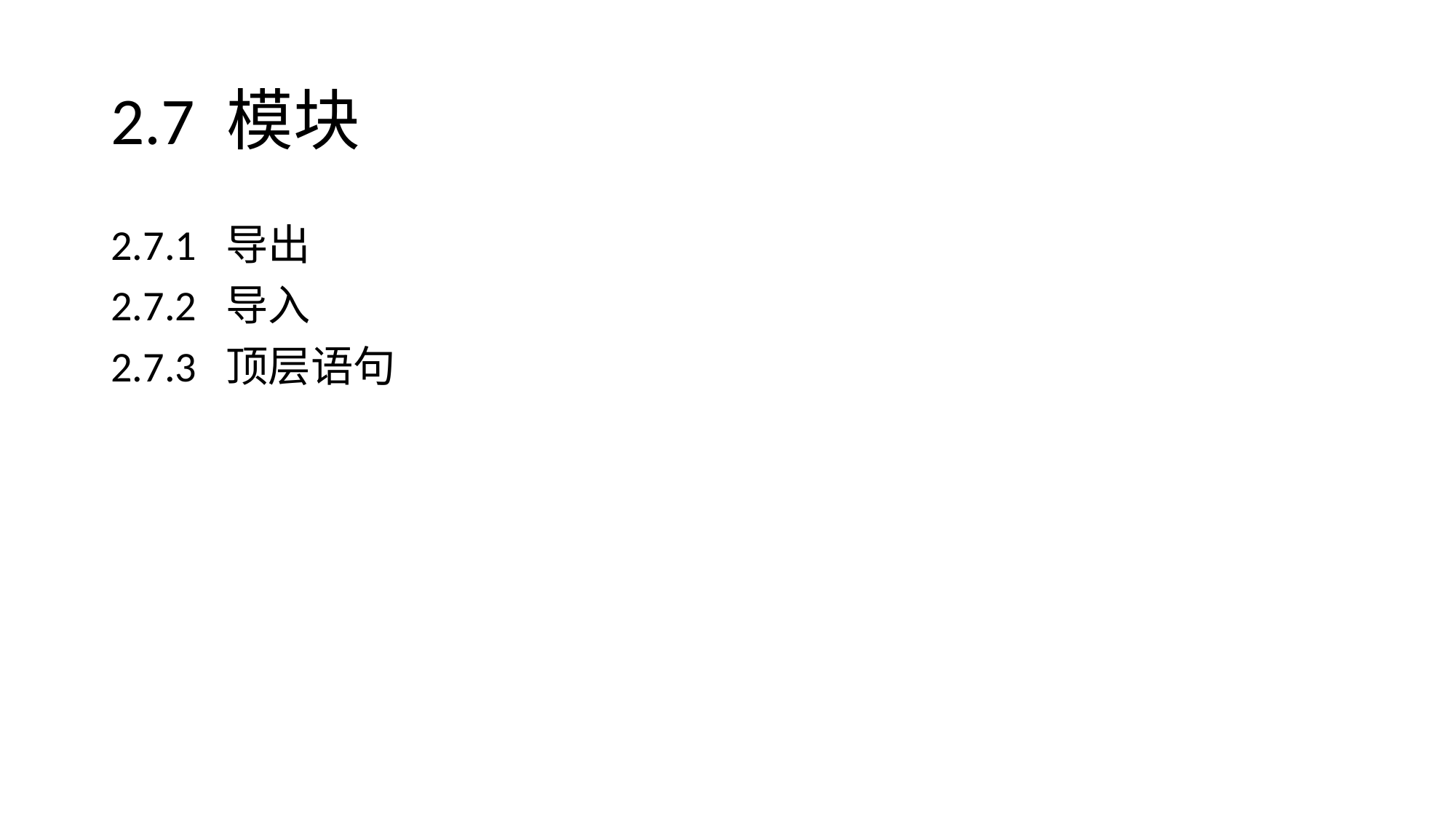

# 2.7 模块
2.7.1  导出
2.7.2  导入
2.7.3  顶层语句